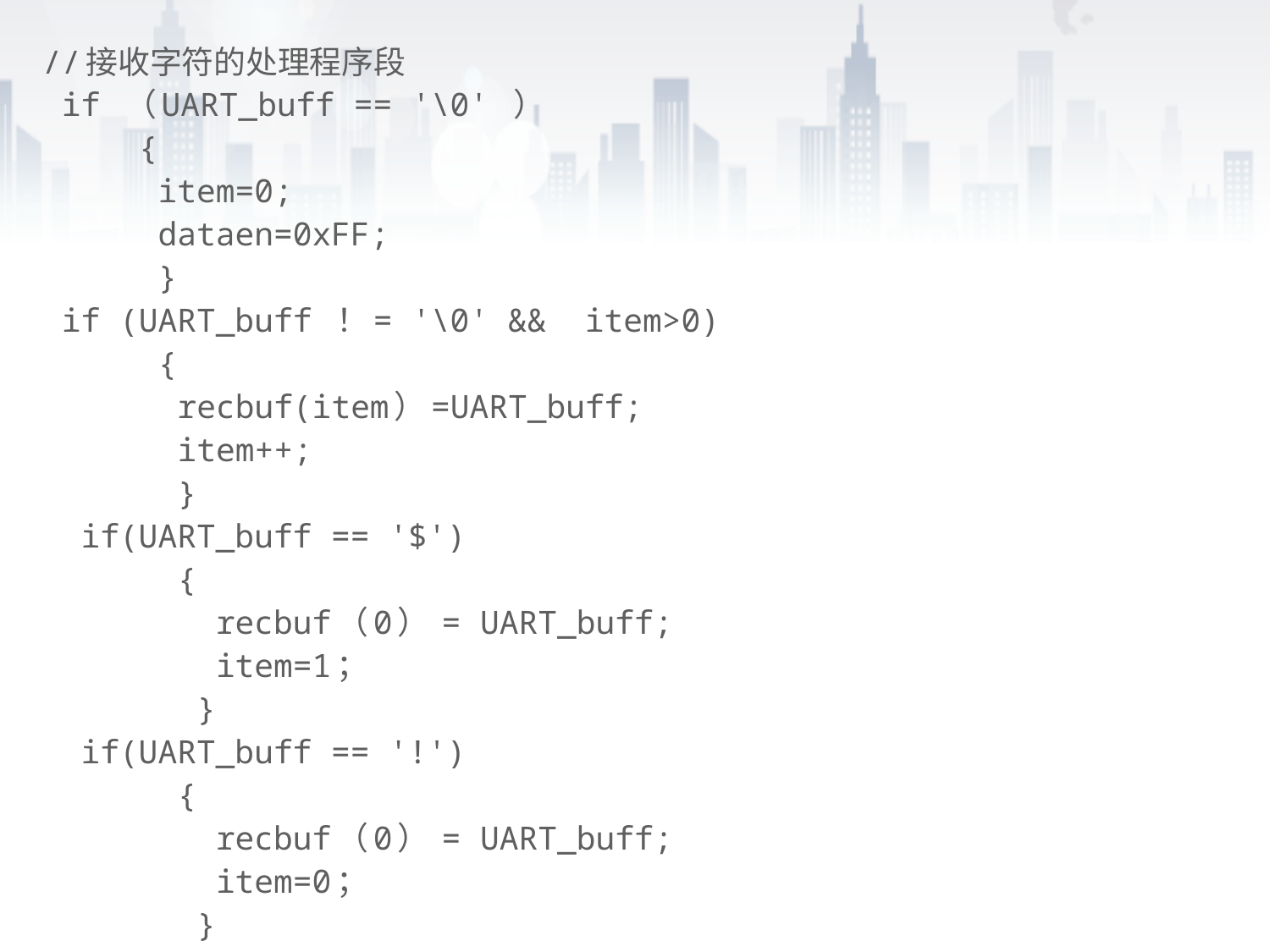

//接收字符的处理程序段
 if （UART_buff == '\0' ）
     {
      item=0;
      dataen=0xFF;
      }
 if (UART_buff ！= '\0' &&  item>0)
      {
       recbuf(item）=UART_buff;
       item++;
       }
  if(UART_buff == '$')
       {
         recbuf（0） = UART_buff;
         item=1；
        }
  if(UART_buff == '!')
       {
         recbuf（0） = UART_buff;
         item=0；
        }